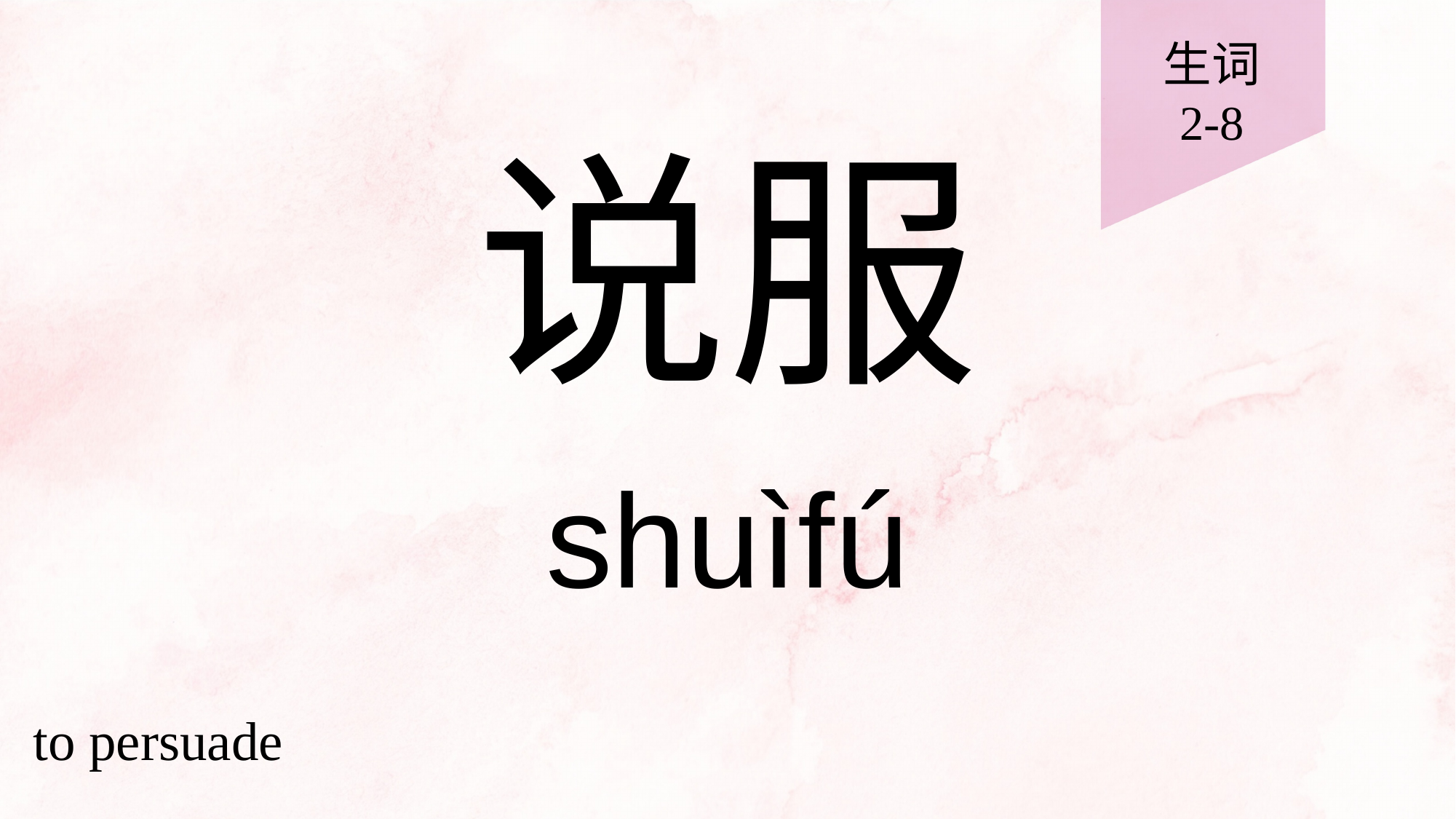

生词
2-8
# 说服
shuìfú
to persuade